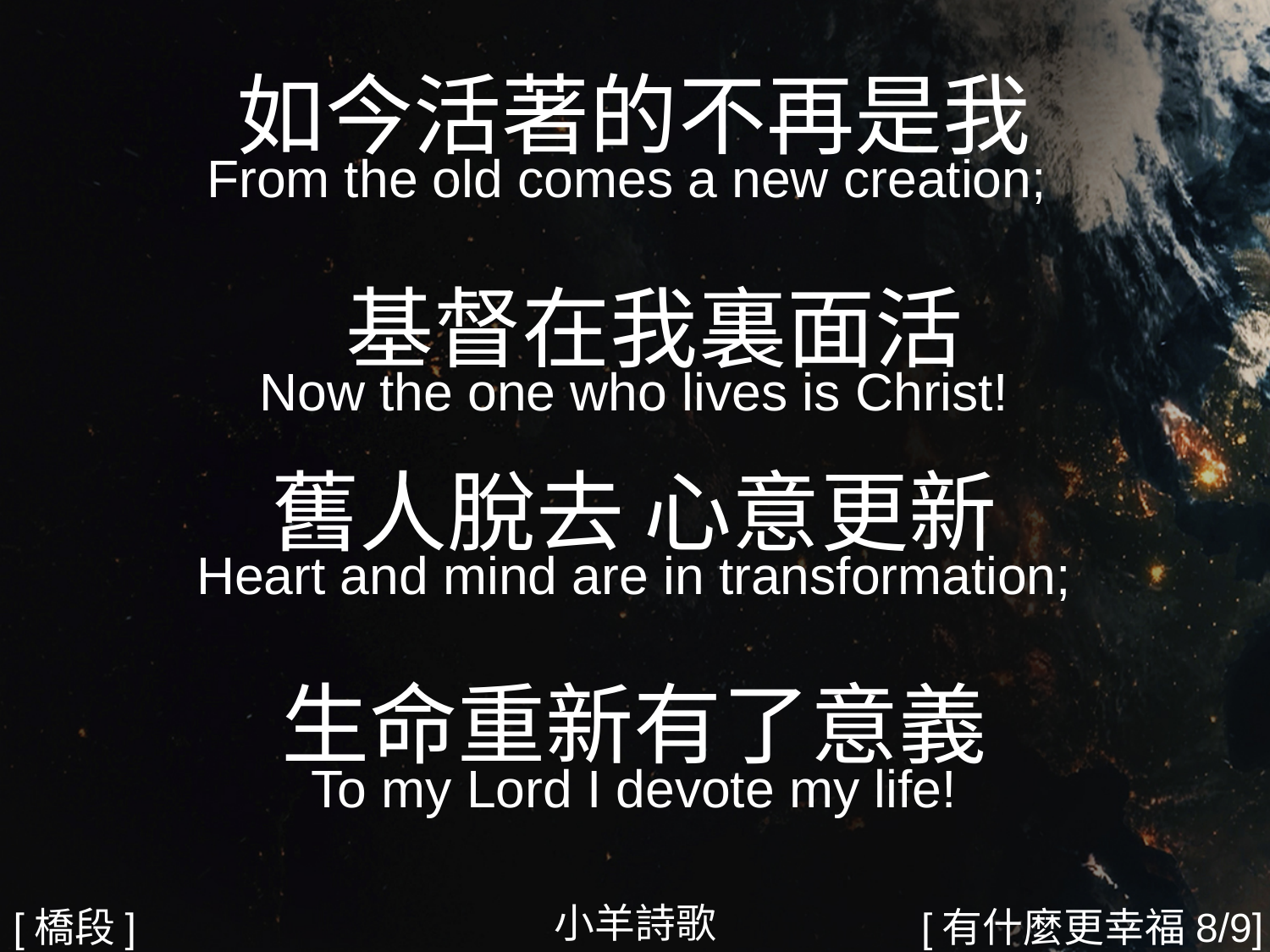

如今活著的不再是我
From the old comes a new creation;

 基督在我裏面活
Now the one who lives is Christ!

舊人脫去 心意更新
Heart and mind are in transformation;

生命重新有了意義
To my Lord I devote my life!

#

小羊詩歌
[橋段]
[有什麼更幸福8/9]